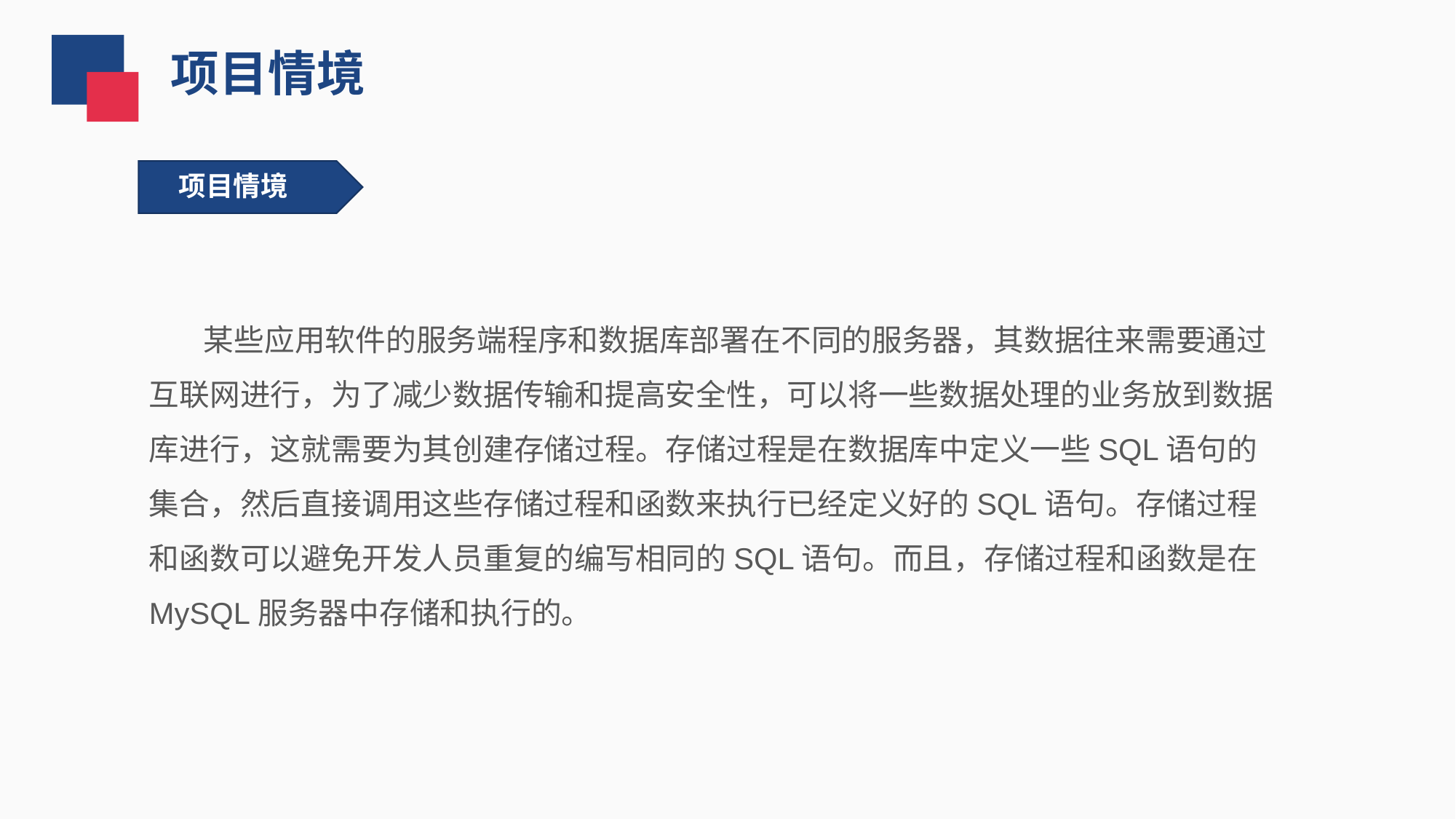

项目情境

项目情境
       某些应用软件的服务端程序和数据库部署在不同的服务器，其数据往来需要通过互联网进行，为了减少数据传输和提高安全性，可以将一些数据处理的业务放到数据库进行，这就需要为其创建存储过程。存储过程是在数据库中定义一些SQL语句的集合，然后直接调用这些存储过程和函数来执行已经定义好的SQL语句。存储过程和函数可以避免开发人员重复的编写相同的SQL语句。而且，存储过程和函数是在MySQL服务器中存储和执行的。